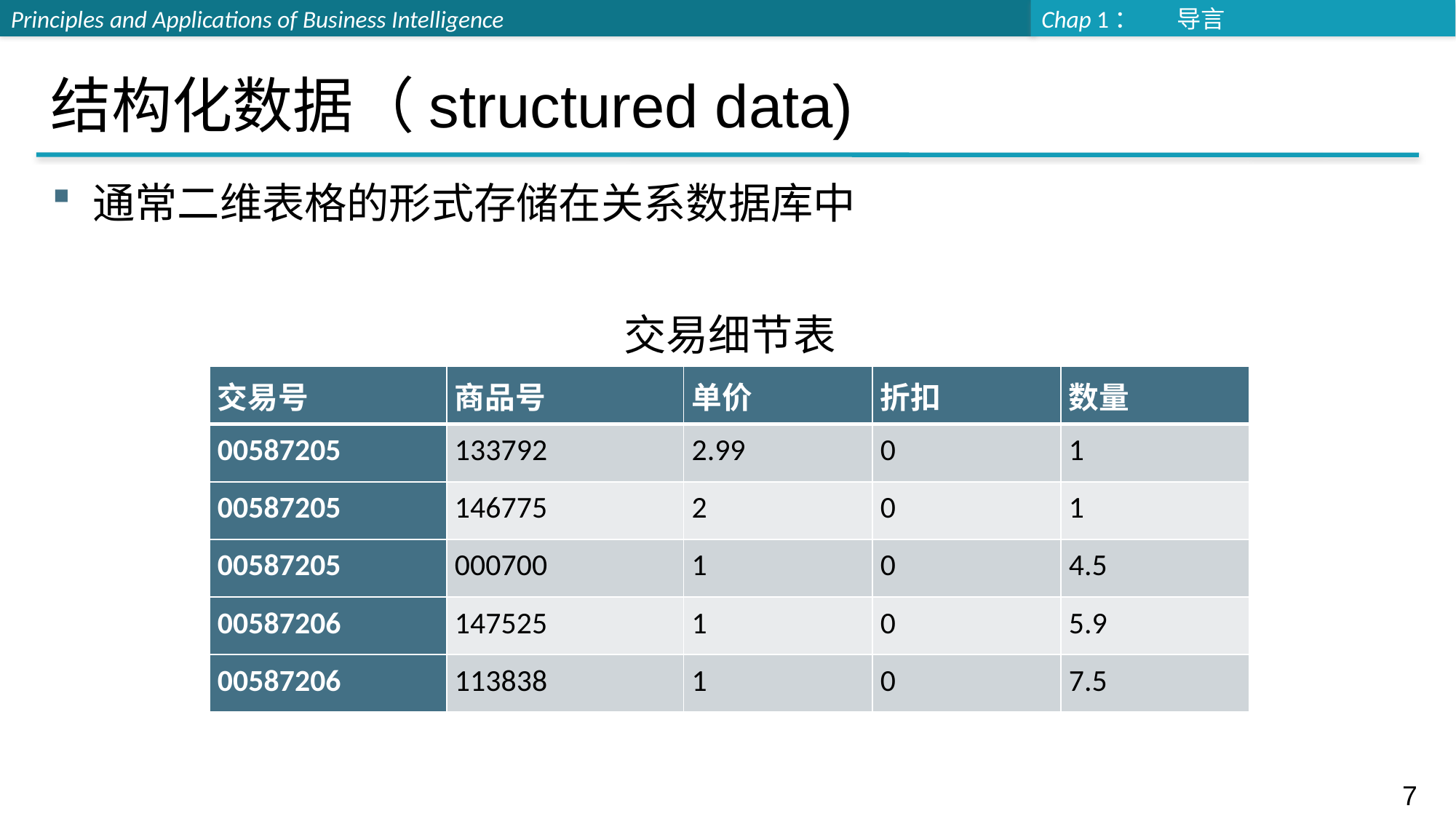

# 结构化数据（structured data)
通常二维表格的形式存储在关系数据库中

交易细节表
| 交易号 | 商品号 | 单价 | 折扣 | 数量 |
| --- | --- | --- | --- | --- |
| 00587205 | 133792 | 2.99 | 0 | 1 |
| 00587205 | 146775 | 2 | 0 | 1 |
| 00587205 | 000700 | 1 | 0 | 4.5 |
| 00587206 | 147525 | 1 | 0 | 5.9 |
| 00587206 | 113838 | 1 | 0 | 7.5 |